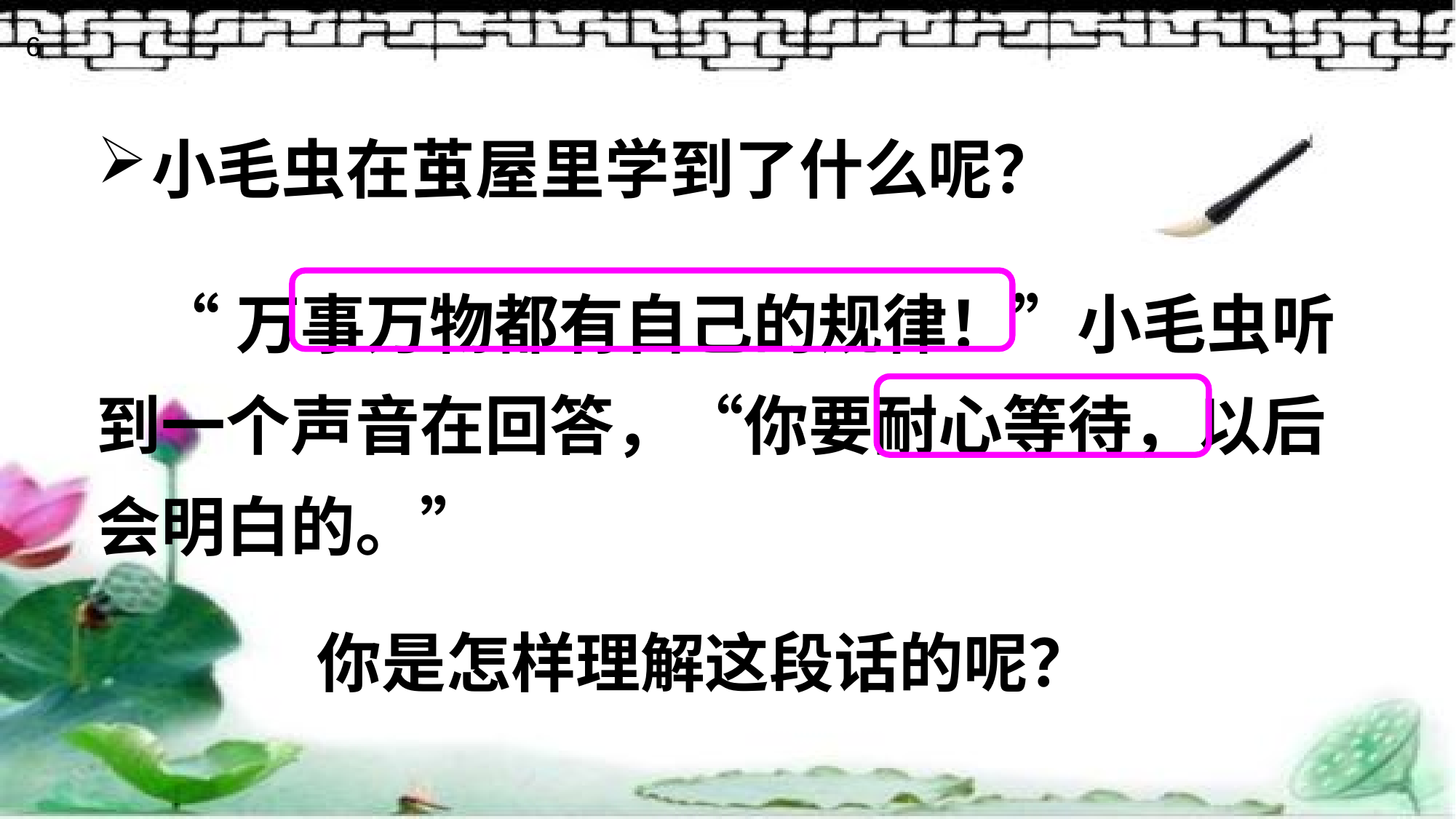

6
小毛虫在茧屋里学到了什么呢？
    “万事万物都有自己的规律！”小毛虫听到一个声音在回答，“你要耐心等待，以后会明白的。”

你是怎样理解这段话的呢？